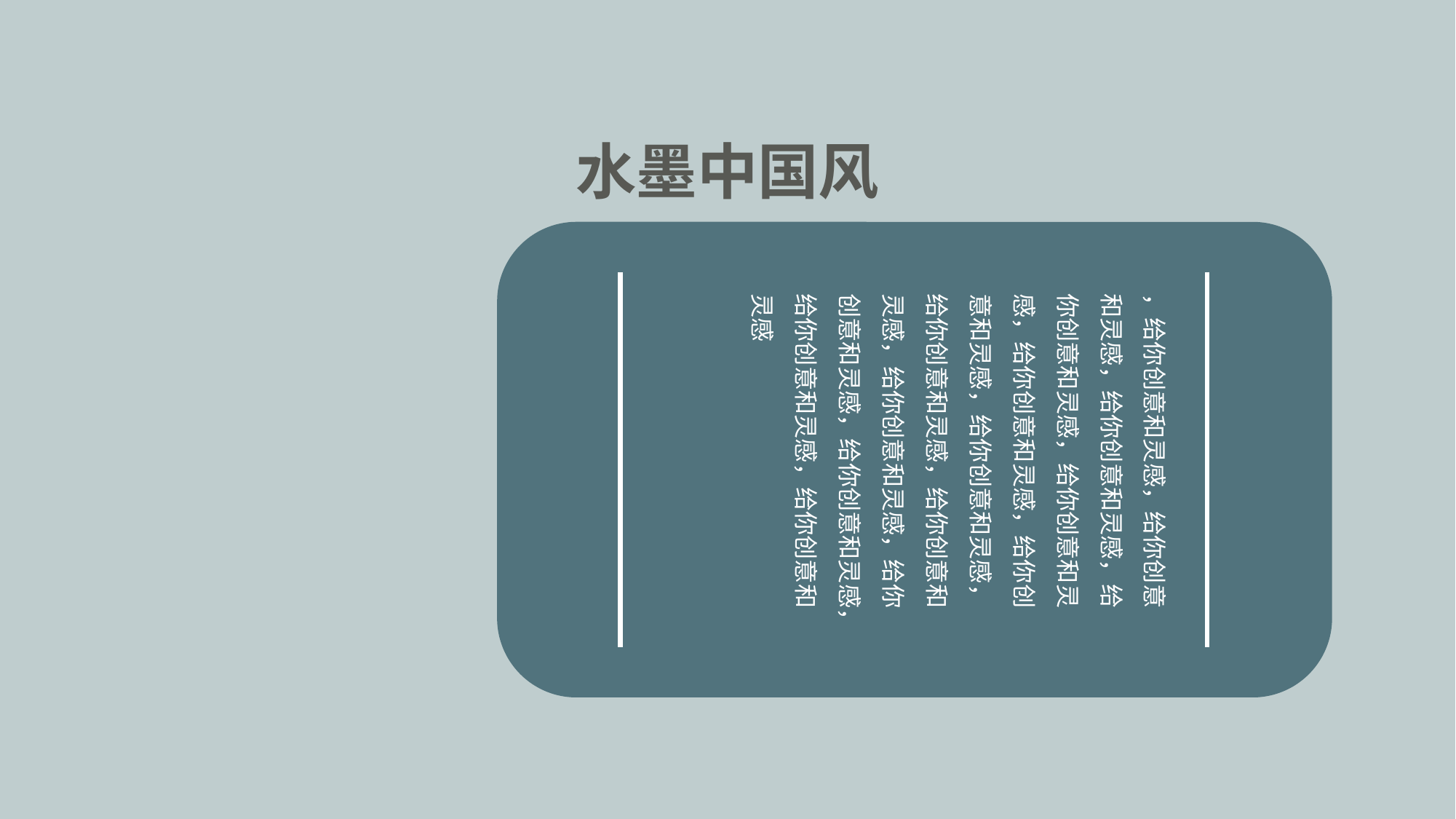

水墨中国风

，给你创意和灵感，给你创意和灵感，给你创意和灵感，给你创意和灵感，给你创意和灵感，给你创意和灵感，给你创意和灵感，给你创意和灵感，给你创意和灵感，给你创意和灵感，给你创意和灵感，给你创意和灵感，给你创意和灵感，给你创意和灵感，给你创意和灵感